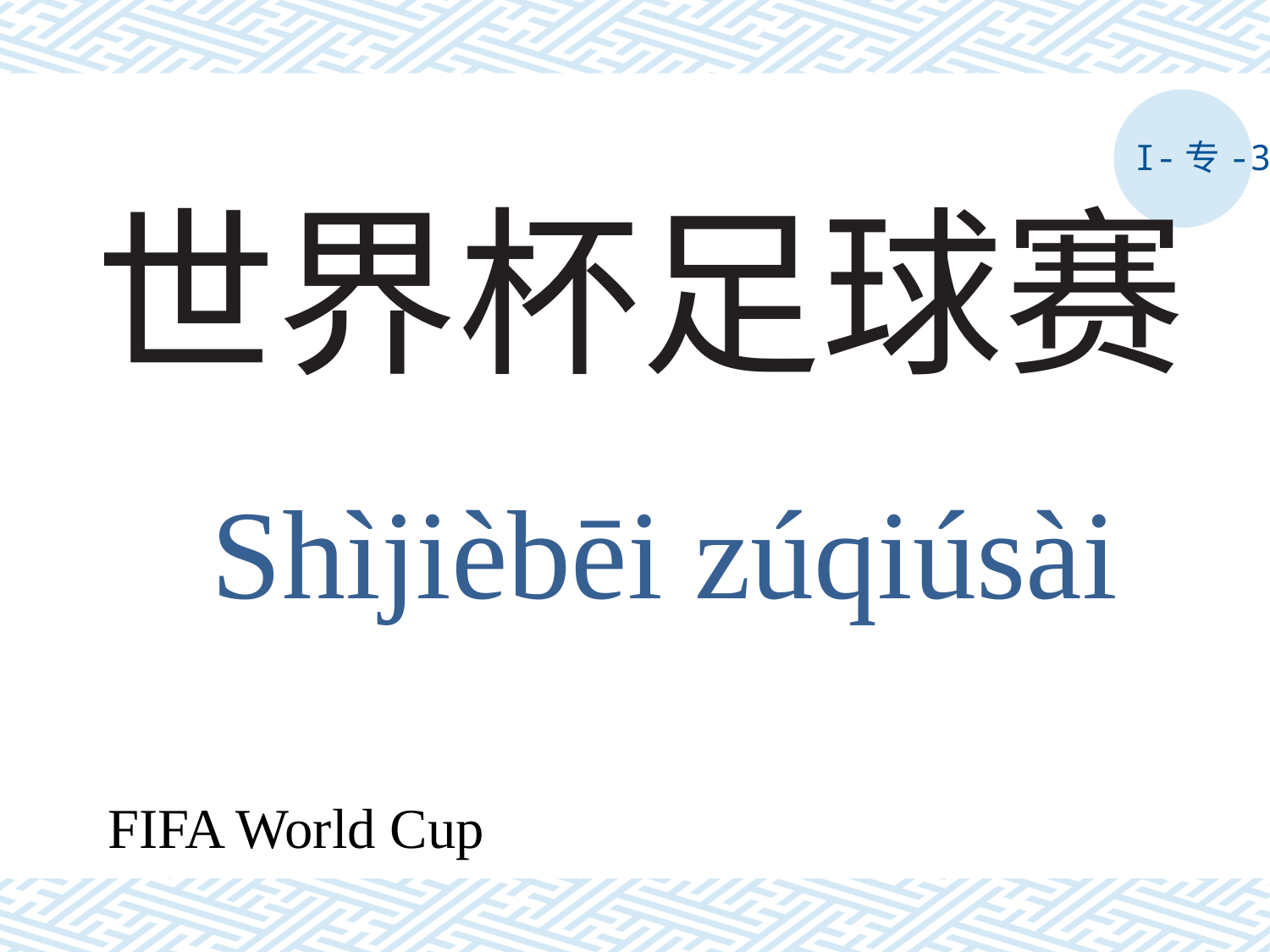

I-专-3

# 世界杯足球赛
Shìjièbēi zúqiúsài
FIFA World Cup